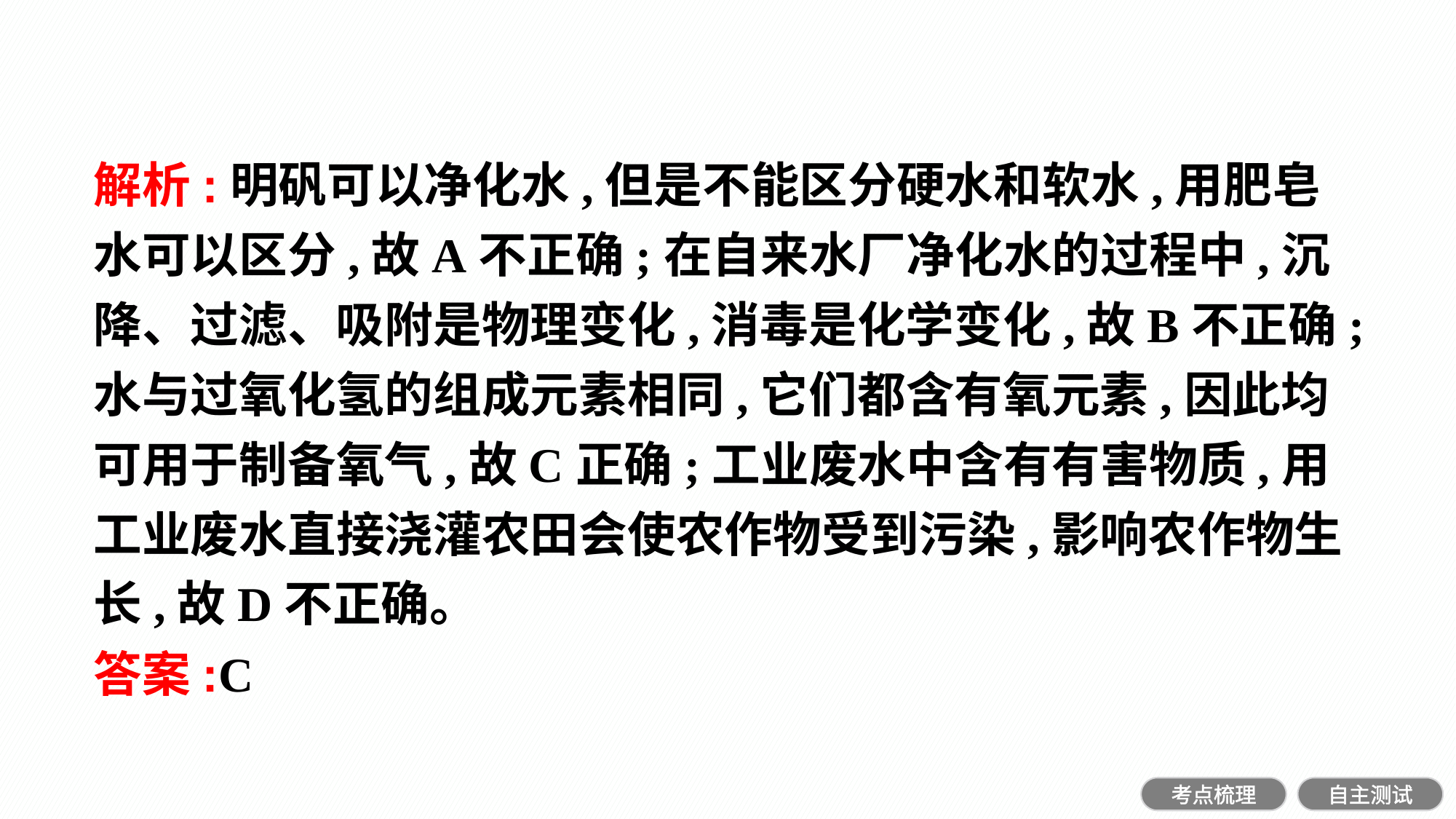

解析:明矾可以净化水,但是不能区分硬水和软水,用肥皂水可以区分,故A不正确;在自来水厂净化水的过程中,沉降、过滤、吸附是物理变化,消毒是化学变化,故B不正确;水与过氧化氢的组成元素相同,它们都含有氧元素,因此均可用于制备氧气,故C正确;工业废水中含有有害物质,用工业废水直接浇灌农田会使农作物受到污染,影响农作物生长,故D不正确。
答案:C